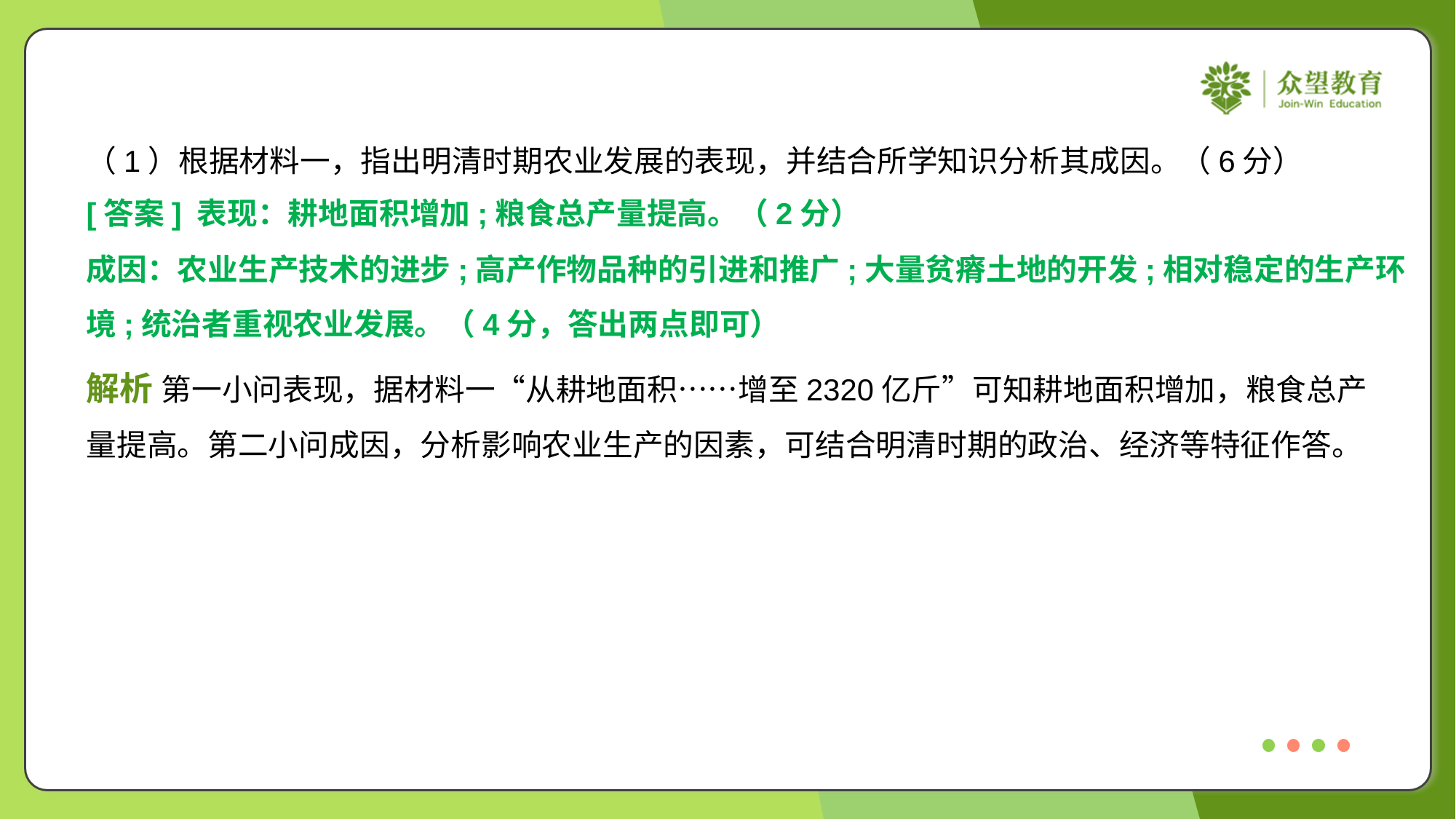

（1）根据材料一，指出明清时期农业发展的表现，并结合所学知识分析其成因。（6分）
[答案] 表现：耕地面积增加;粮食总产量提高。（2分）
成因：农业生产技术的进步;高产作物品种的引进和推广;大量贫瘠土地的开发;相对稳定的生产环
境;统治者重视农业发展。（4分，答出两点即可）
解析 第一小问表现，据材料一“从耕地面积……增至2320亿斤”可知耕地面积增加，粮食总产
量提高。第二小问成因，分析影响农业生产的因素，可结合明清时期的政治、经济等特征作答。